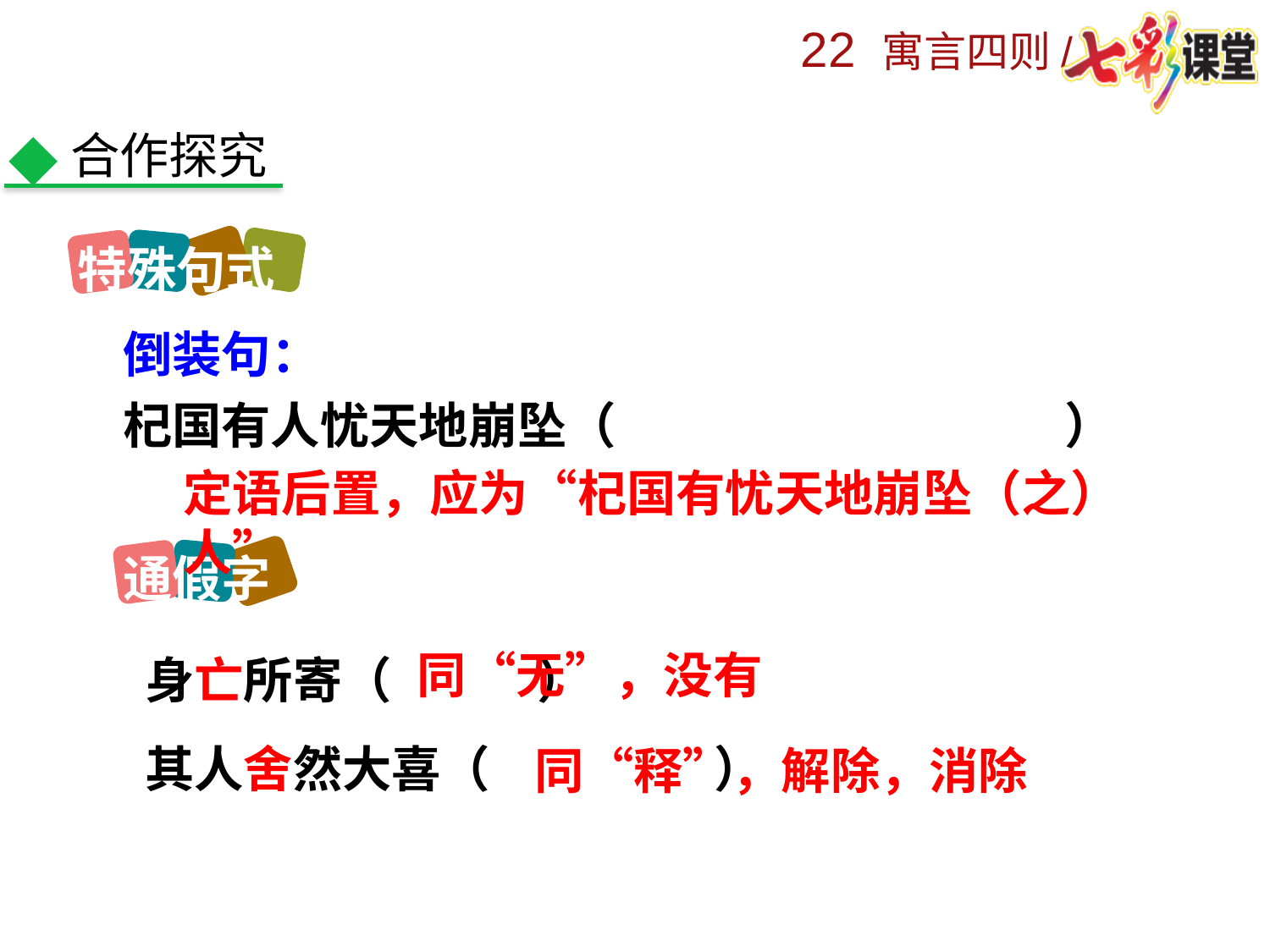

合作探究

特殊句式

倒装句：
杞国有人忧天地崩坠（                                        ）
定语后置，应为“杞国有忧天地崩坠（之）人”
通假字

身亡所寄（             ）
其人舍然大喜（                    ）
同“无”，没有
同“释”，解除，消除